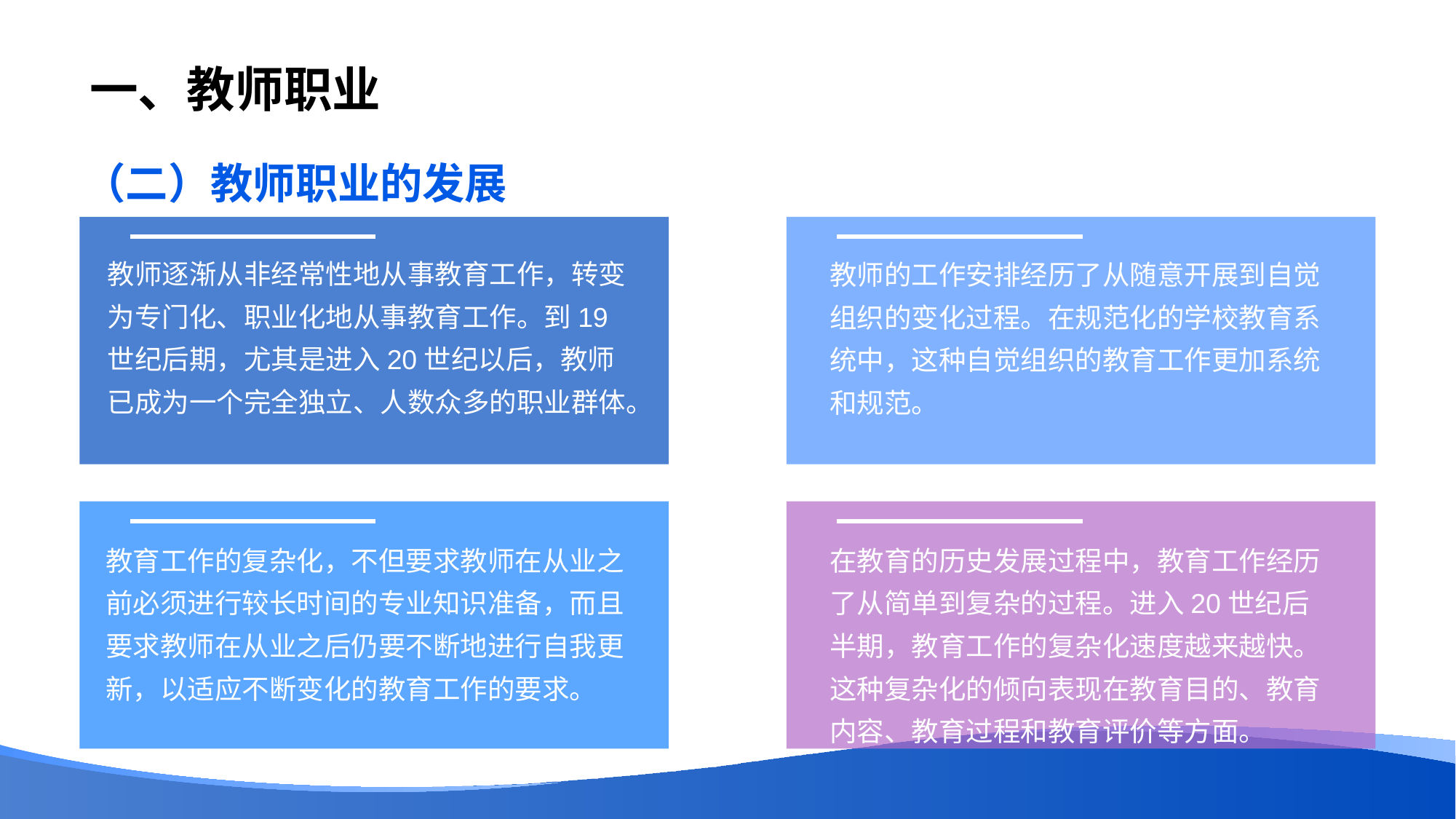

# 一、教师职业
（二）教师职业的发展

教师逐渐从非经常性地从事教育工作，转变为专门化、职业化地从事教育工作。到19世纪后期，尤其是进入20世纪以后，教师已成为一个完全独立、人数众多的职业群体。

教师的工作安排经历了从随意开展到自觉组织的变化过程。在规范化的学校教育系统中，这种自觉组织的教育工作更加系统和规范。

教育工作的复杂化，不但要求教师在从业之前必须进行较长时间的专业知识准备，而且要求教师在从业之后仍要不断地进行自我更新，以适应不断变化的教育工作的要求。

在教育的历史发展过程中，教育工作经历了从简单到复杂的过程。进入20世纪后半期，教育工作的复杂化速度越来越快。这种复杂化的倾向表现在教育目的、教育内容、教育过程和教育评价等方面。